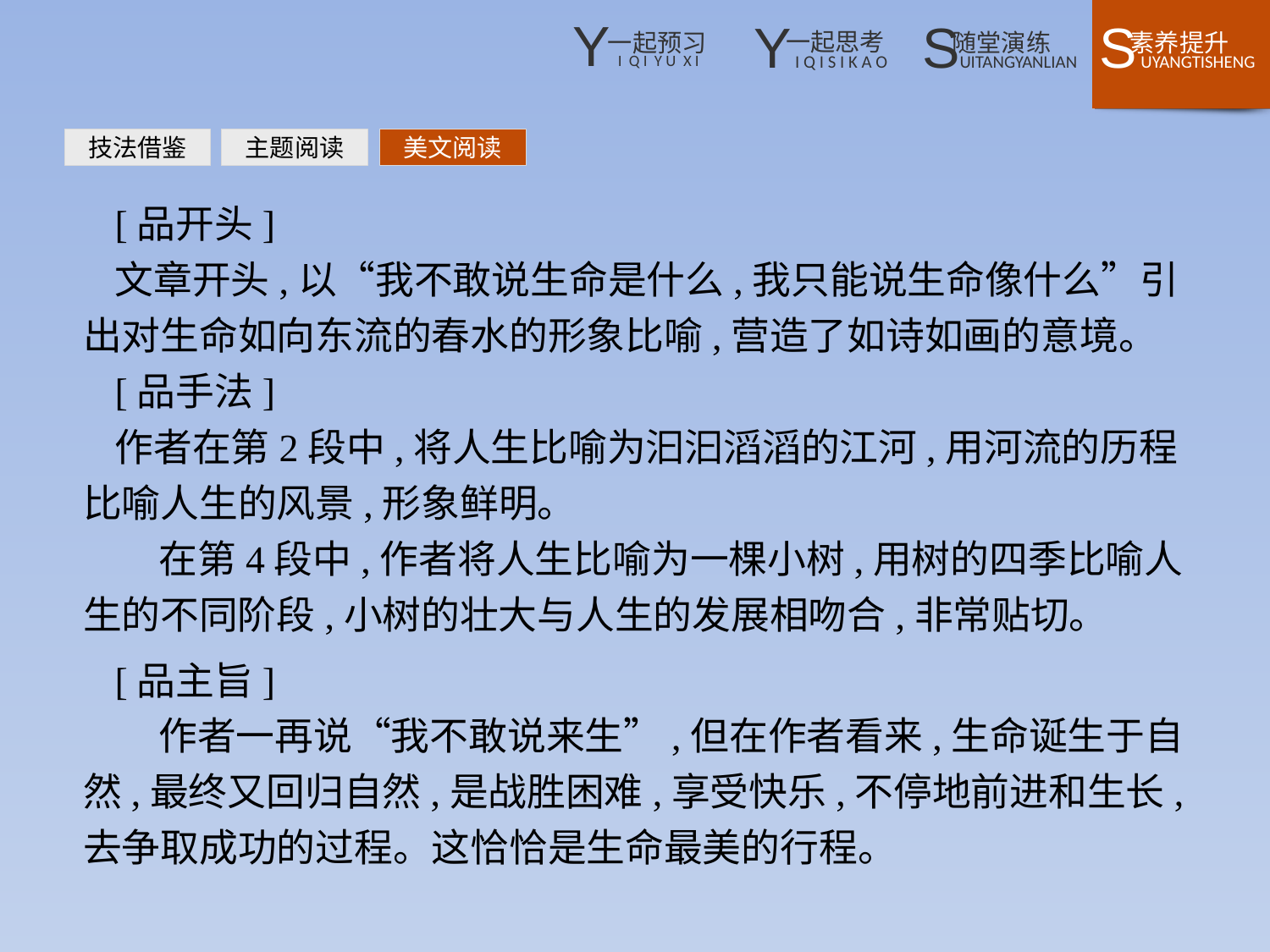

技法借鉴
主题阅读
美文阅读
[品开头]
文章开头,以“我不敢说生命是什么,我只能说生命像什么”引出对生命如向东流的春水的形象比喻,营造了如诗如画的意境。
[品手法]
作者在第2段中,将人生比喻为汩汩滔滔的江河,用河流的历程比喻人生的风景,形象鲜明。
    在第4段中,作者将人生比喻为一棵小树,用树的四季比喻人生的不同阶段,小树的壮大与人生的发展相吻合,非常贴切。
[品主旨]
    作者一再说“我不敢说来生”,但在作者看来,生命诞生于自然,最终又回归自然,是战胜困难,享受快乐,不停地前进和生长,去争取成功的过程。这恰恰是生命最美的行程。